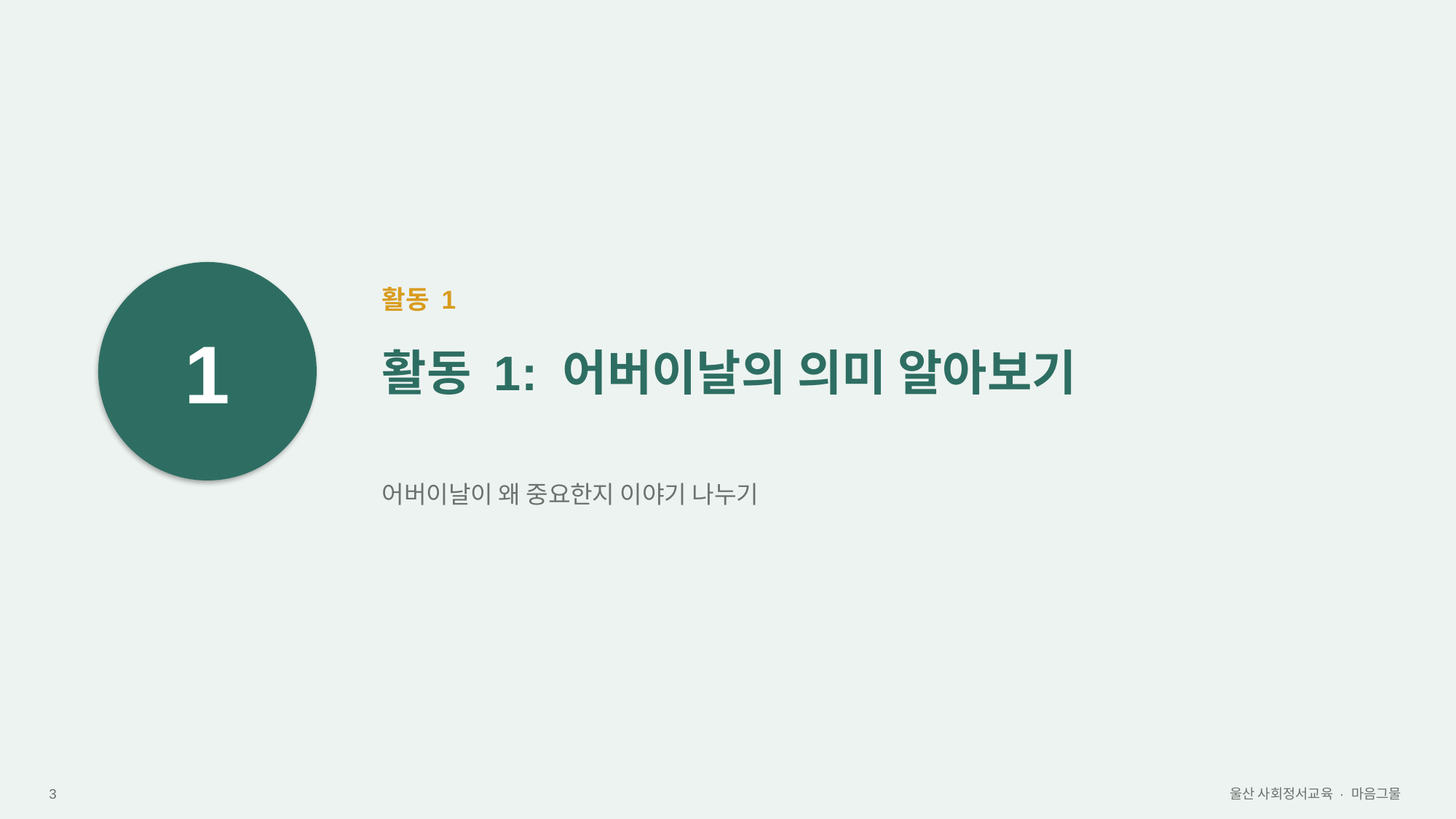

1
활동 1
활동 1: 어버이날의 의미 알아보기
어버이날이 왜 중요한지 이야기 나누기
3
울산 사회정서교육 · 마음그물